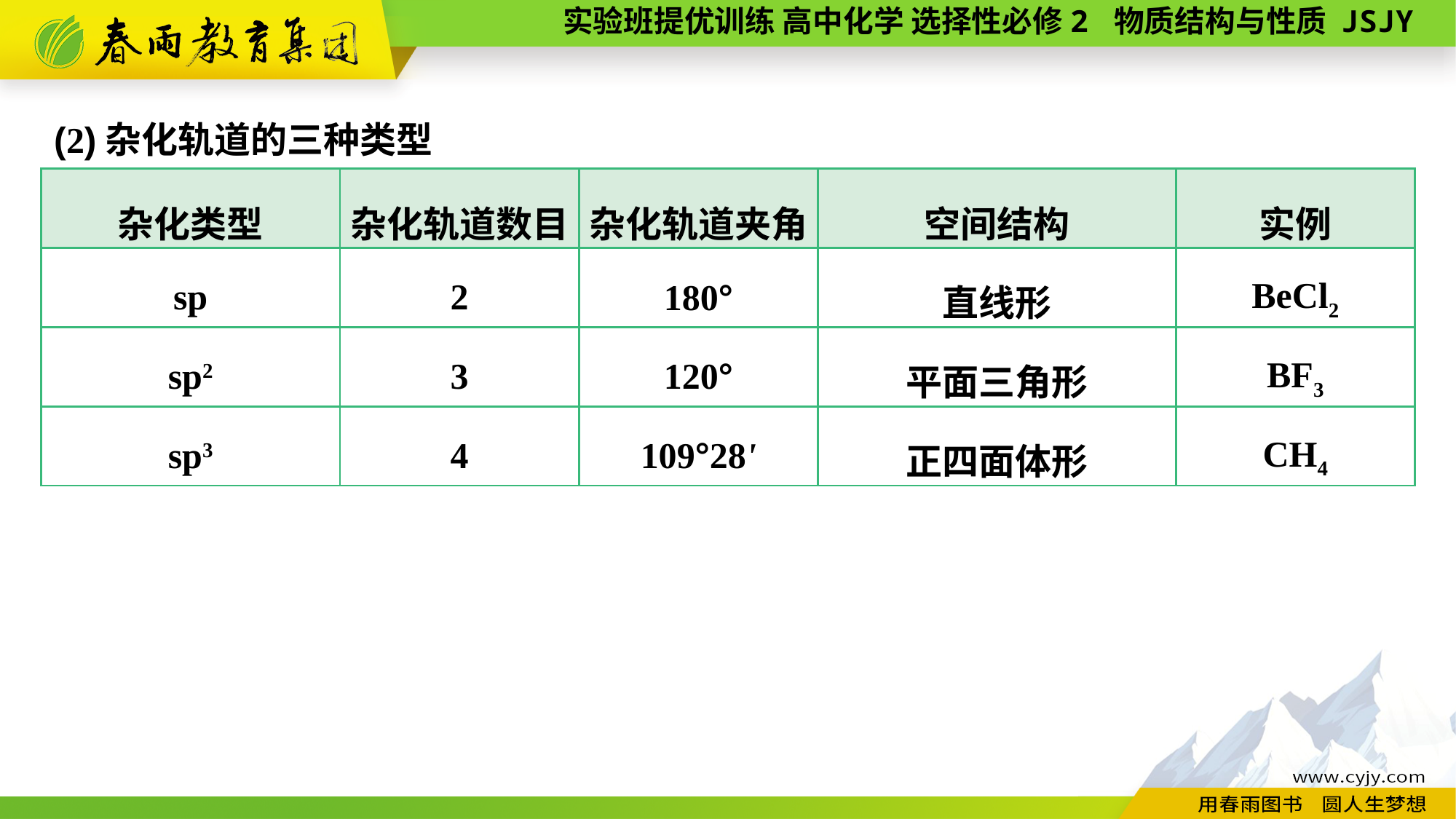

(2)杂化轨道的三种类型
| 杂化类型 | 杂化轨道数目 | 杂化轨道夹角 | 空间结构 | 实例 |
| --- | --- | --- | --- | --- |
| sp | 2 | 180° | 直线形 | BeCl2 |
| sp2 | 3 | 120° | 平面三角形 | BF3 |
| sp3 | 4 | 109°28' | 正四面体形 | CH4 |